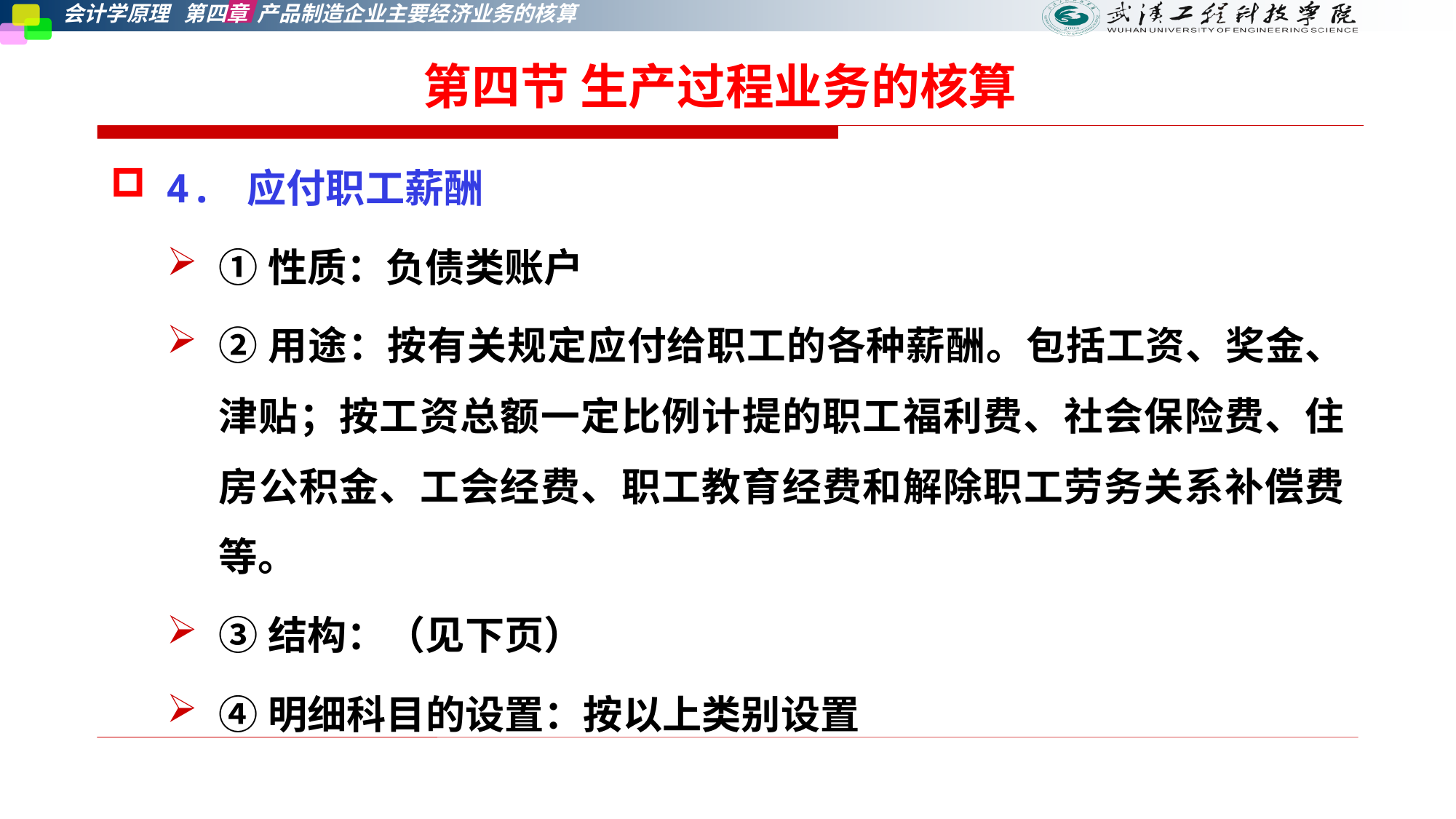

第四节 生产过程业务的核算
4. 应付职工薪酬
①性质：负债类账户
②用途：按有关规定应付给职工的各种薪酬。包括工资、奖金、津贴；按工资总额一定比例计提的职工福利费、社会保险费、住房公积金、工会经费、职工教育经费和解除职工劳务关系补偿费等。
③结构：（见下页）
④明细科目的设置：按以上类别设置